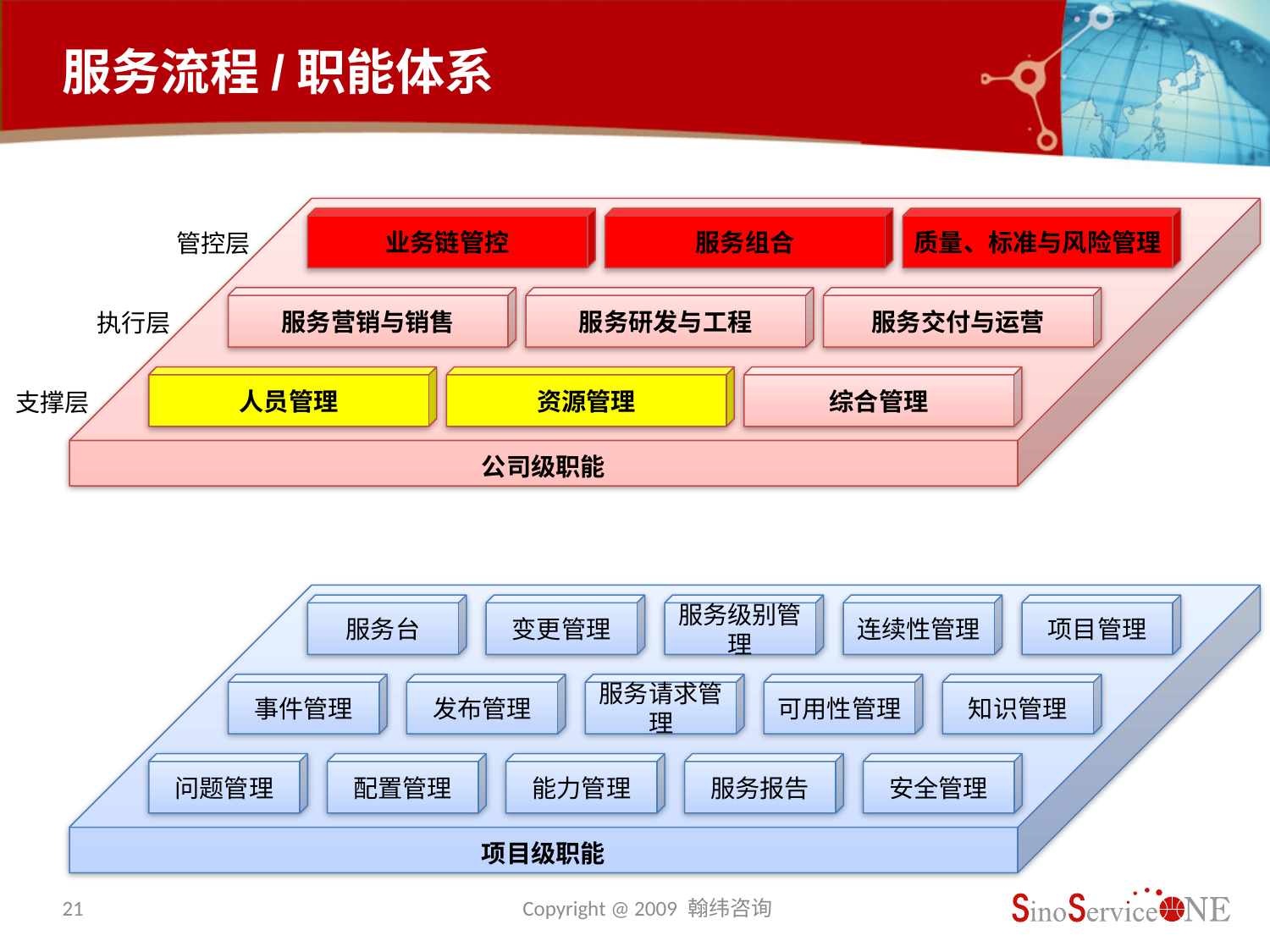

# 服务流程/职能体系
公司级职能
业务链管控
服务组合
质量、标准与风险管理
管控层
服务营销与销售
服务研发与工程
服务交付与运营
执行层
人员管理
资源管理
综合管理
支撑层
项目级职能
服务台
变更管理
服务级别管理
连续性管理
项目管理
事件管理
发布管理
服务请求管理
可用性管理
知识管理
问题管理
配置管理
能力管理
服务报告
安全管理
21
Copyright @ 2009 翰纬咨询